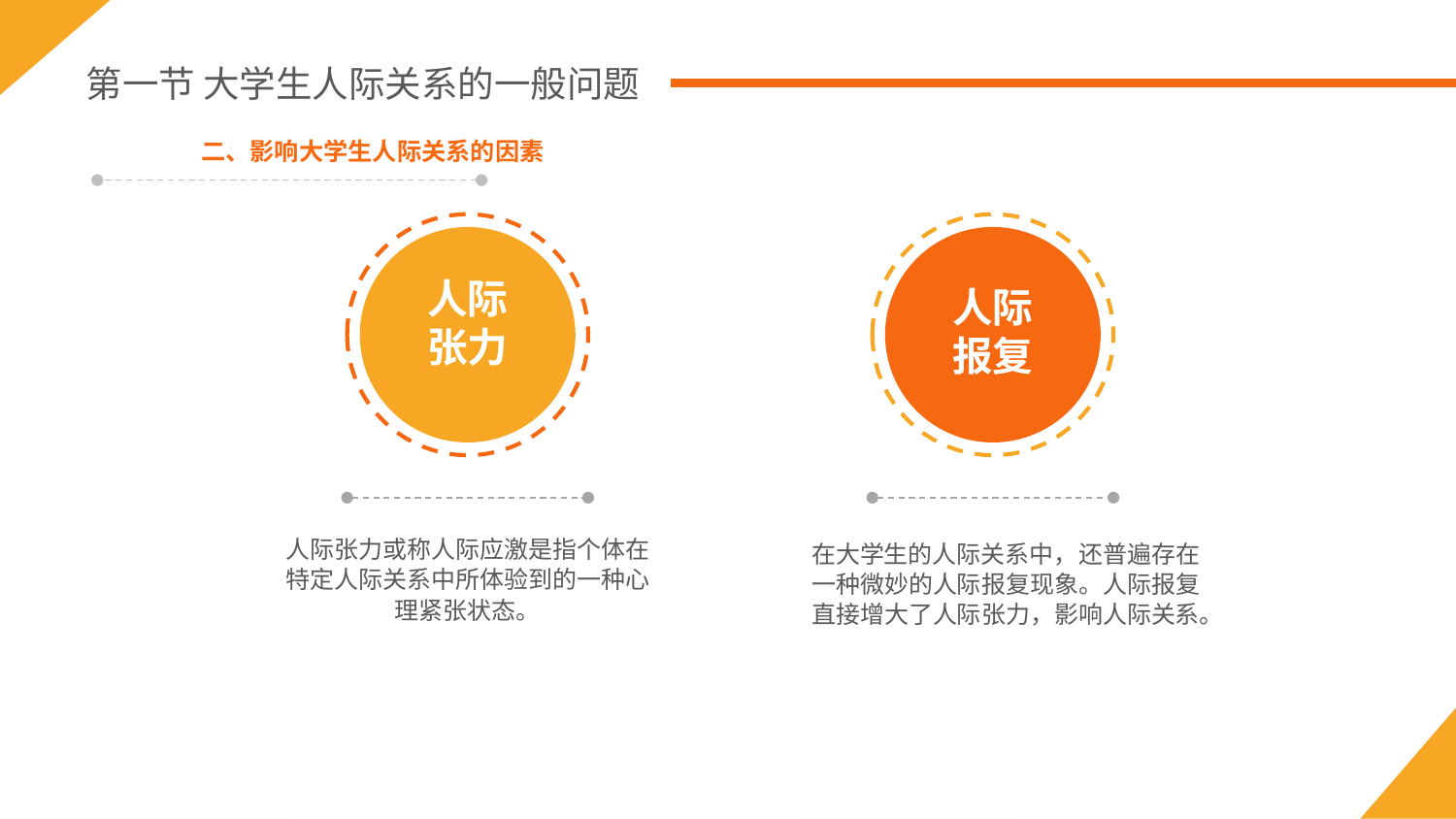

第一节 大学生人际关系的一般问题
二、影响大学生人际关系的因素

人际
张力
人际
报复
人际张力或称人际应激是指个体在特定人际关系中所体验到的一种心理紧张状态。
在大学生的人际关系中，还普遍存在一种微妙的人际报复现象。人际报复直接增大了人际张力，影响人际关系。